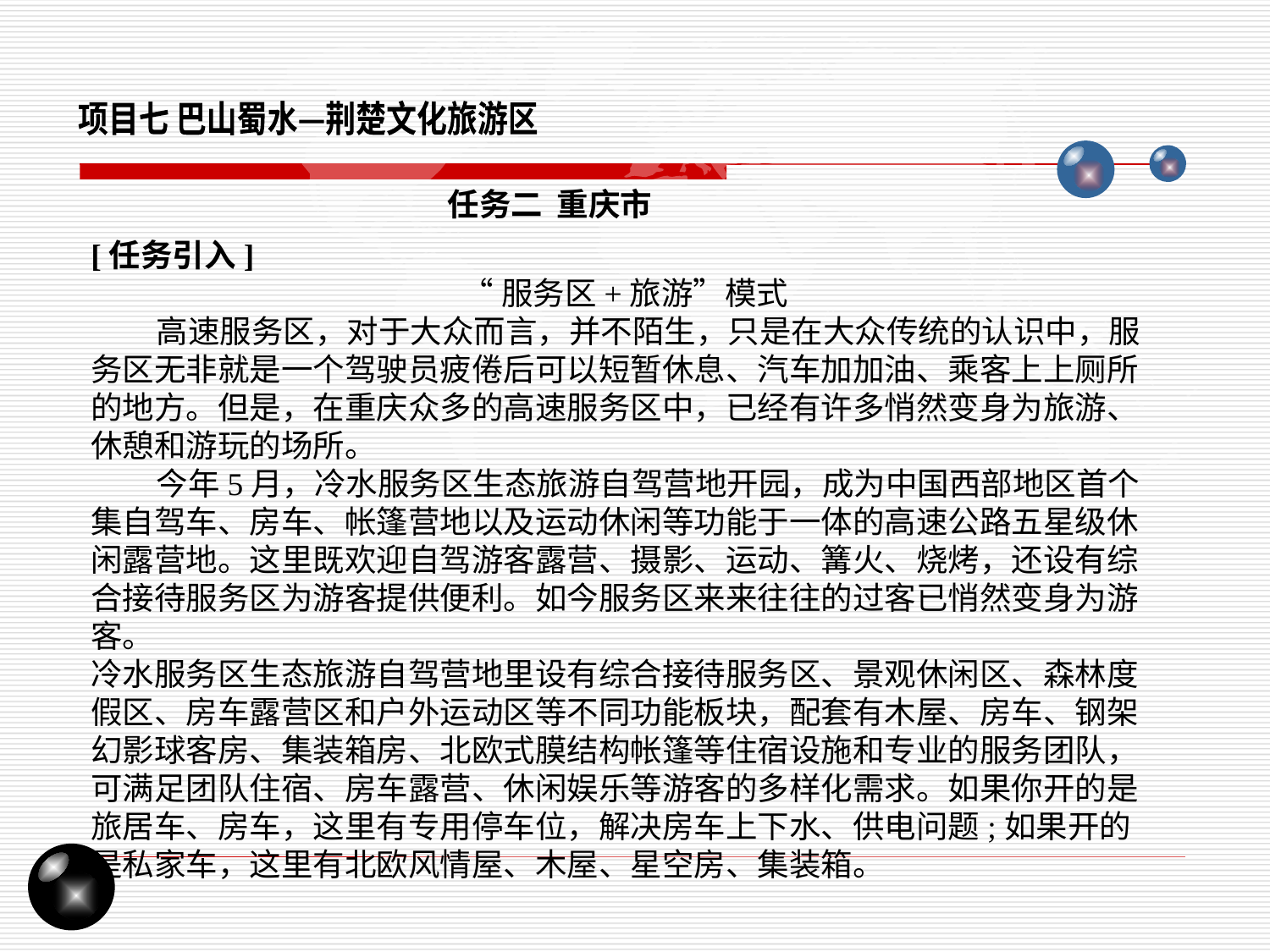

项目七 巴山蜀水—荆楚文化旅游区
任务二  重庆市
[任务引入]
“服务区+旅游”模式
        高速服务区，对于大众而言，并不陌生，只是在大众传统的认识中，服务区无非就是一个驾驶员疲倦后可以短暂休息、汽车加加油、乘客上上厕所的地方。但是，在重庆众多的高速服务区中，已经有许多悄然变身为旅游、休憩和游玩的场所。
        今年5月，冷水服务区生态旅游自驾营地开园，成为中国西部地区首个集自驾车、房车、帐篷营地以及运动休闲等功能于一体的高速公路五星级休闲露营地。这里既欢迎自驾游客露营、摄影、运动、篝火、烧烤，还设有综合接待服务区为游客提供便利。如今服务区来来往往的过客已悄然变身为游客。
冷水服务区生态旅游自驾营地里设有综合接待服务区、景观休闲区、森林度假区、房车露营区和户外运动区等不同功能板块，配套有木屋、房车、钢架幻影球客房、集装箱房、北欧式膜结构帐篷等住宿设施和专业的服务团队，可满足团队住宿、房车露营、休闲娱乐等游客的多样化需求。如果你开的是旅居车、房车，这里有专用停车位，解决房车上下水、供电问题;如果开的是私家车，这里有北欧风情屋、木屋、星空房、集装箱。